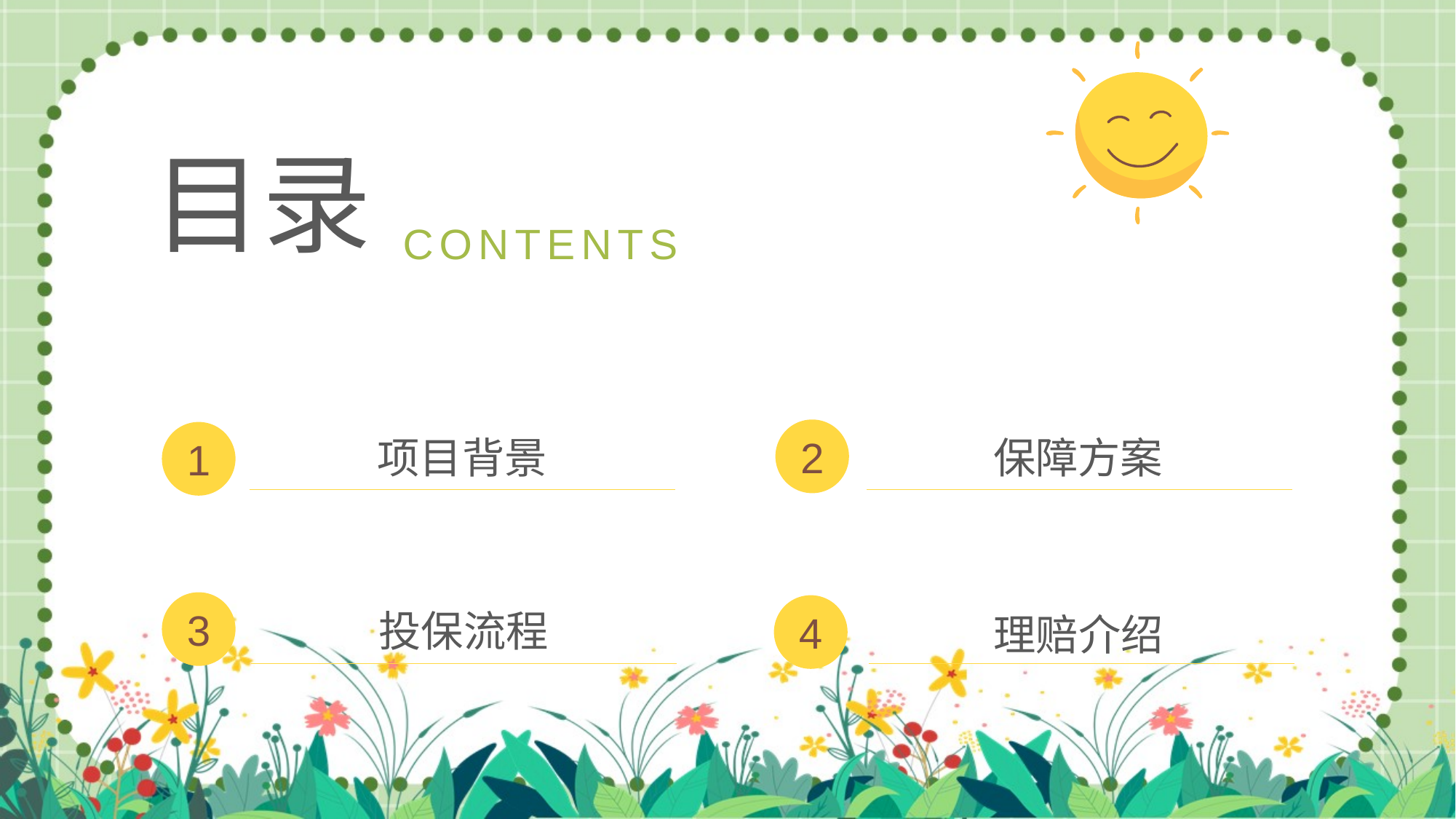

目录
CONTENTS
2
1
项目背景
保障方案
3
4
投保流程
理赔介绍